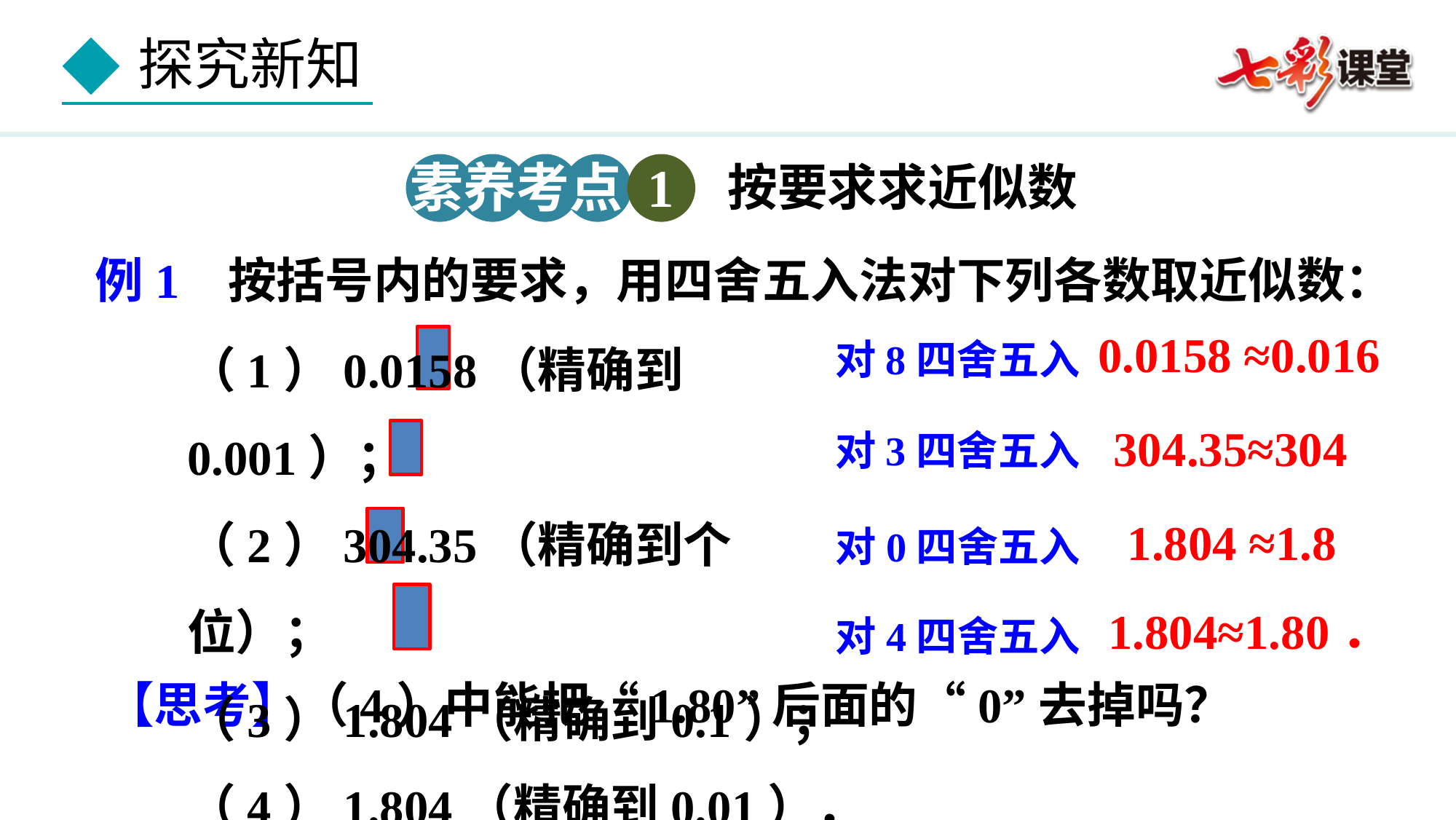

按要求求近似数
素养考点 1

例1   按括号内的要求，用四舍五入法对下列各数取近似数：
（1）0.0158（精确到0.001）；
（2）304.35（精确到个位）；
（3）1.804（精确到0.1）；
（4）1.804（精确到0.01）．
0.0158 ≈0.016

对8四舍五入
304.35≈304
对3四舍五入

1.804 ≈1.8

对0四舍五入

1.804≈1.80．
对4四舍五入
【思考】（4）中能把“1.80”后面的“0”去掉吗？